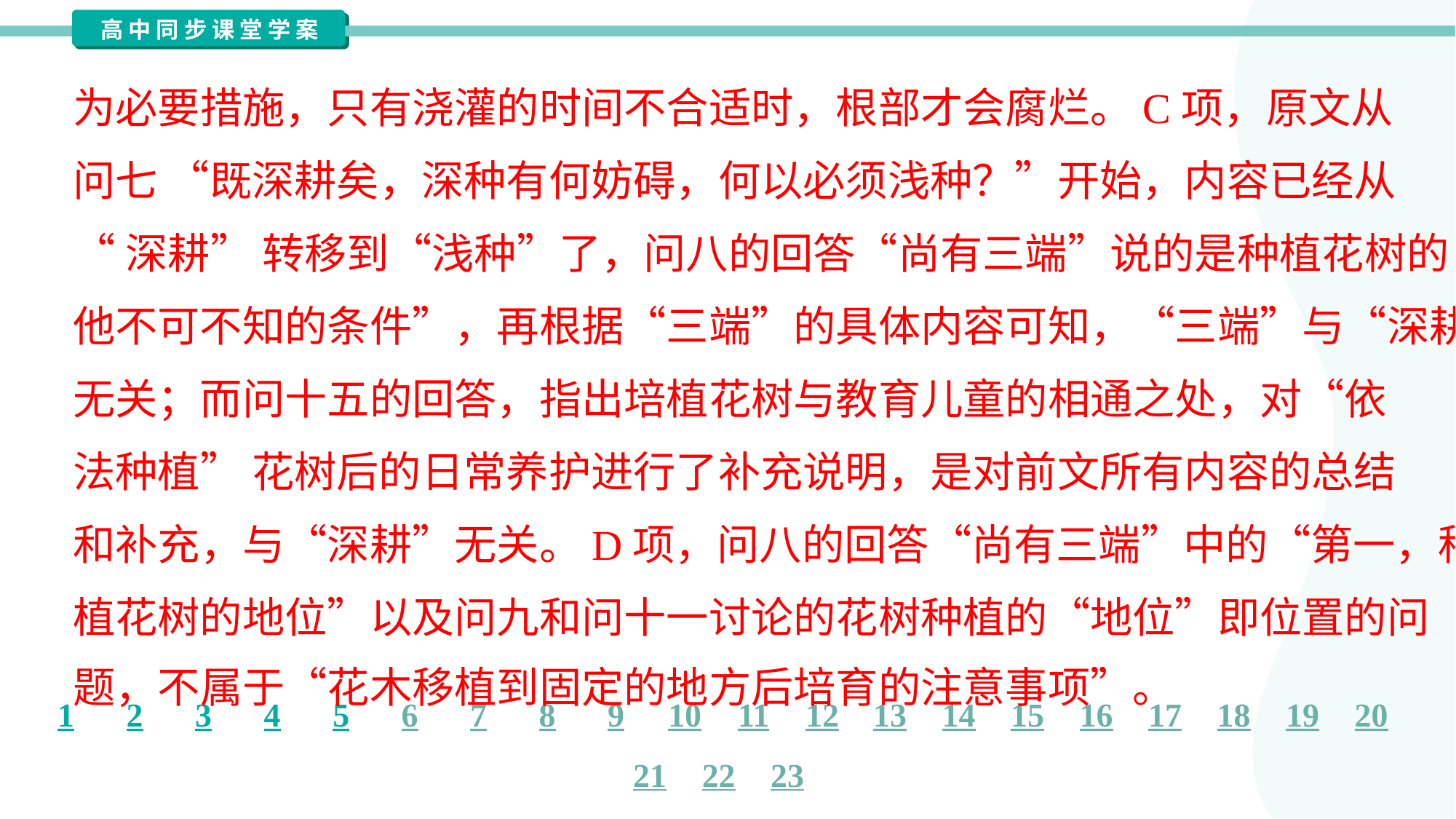

为必要措施，只有浇灌的时间不合适时，根部才会腐烂。C项，原文从
问七 “既深耕矣，深种有何妨碍，何以必须浅种？”开始，内容已经从
“深耕” 转移到“浅种”了，问八的回答“尚有三端”说的是种植花树的“其
他不可不知的条件”，再根据“三端”的具体内容可知，“三端”与“深耕”
无关；而问十五的回答，指出培植花树与教育儿童的相通之处，对“依
法种植” 花树后的日常养护进行了补充说明，是对前文所有内容的总结
和补充，与“深耕”无关。D项，问八的回答“尚有三端”中的“第一，种
植花树的地位”以及问九和问十一讨论的花树种植的“地位”即位置的问
题，不属于“花木移植到固定的地方后培育的注意事项”。